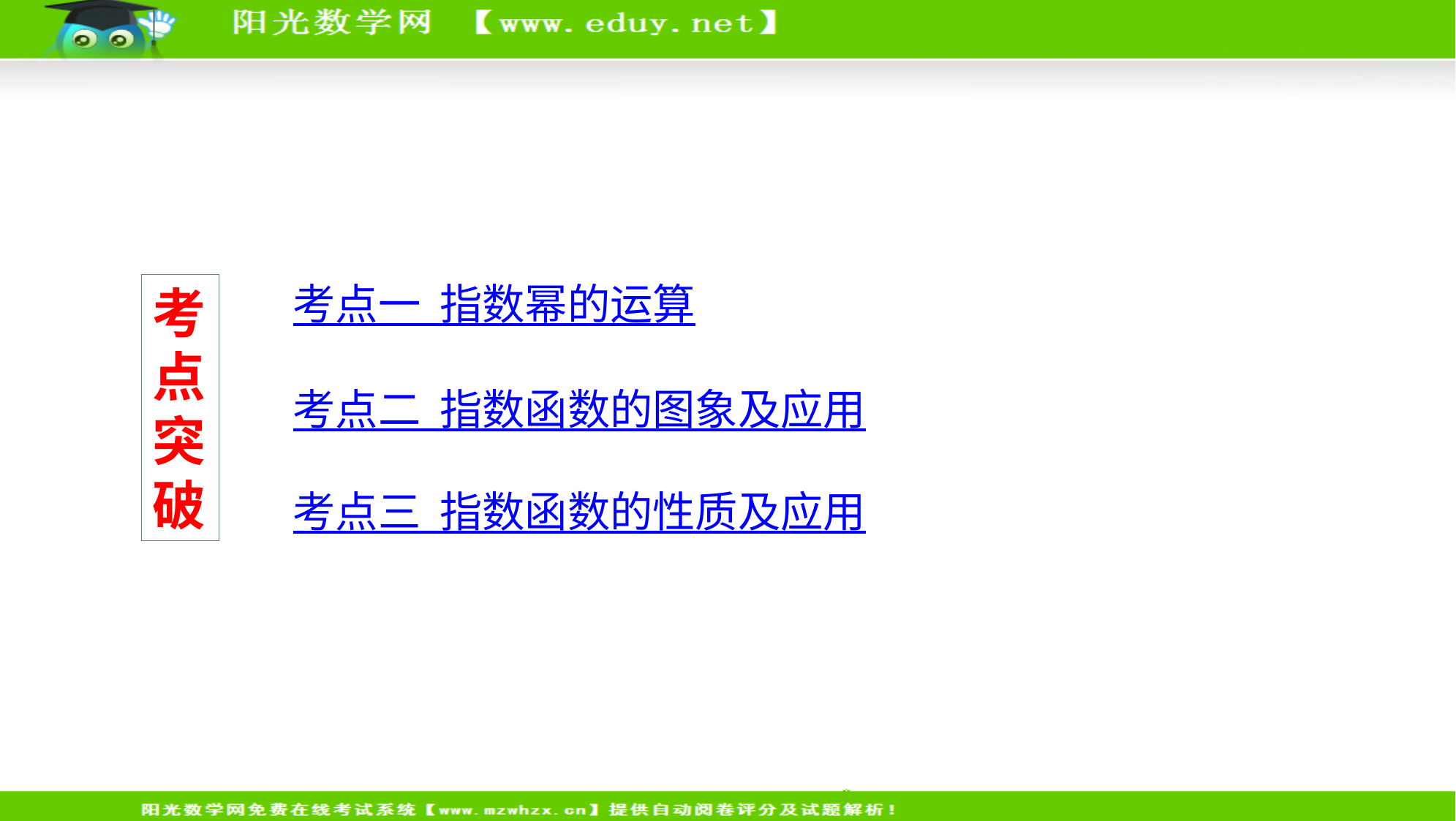

考点一  指数幂的运算
考点突破
考点二  指数函数的图象及应用
考点三  指数函数的性质及应用